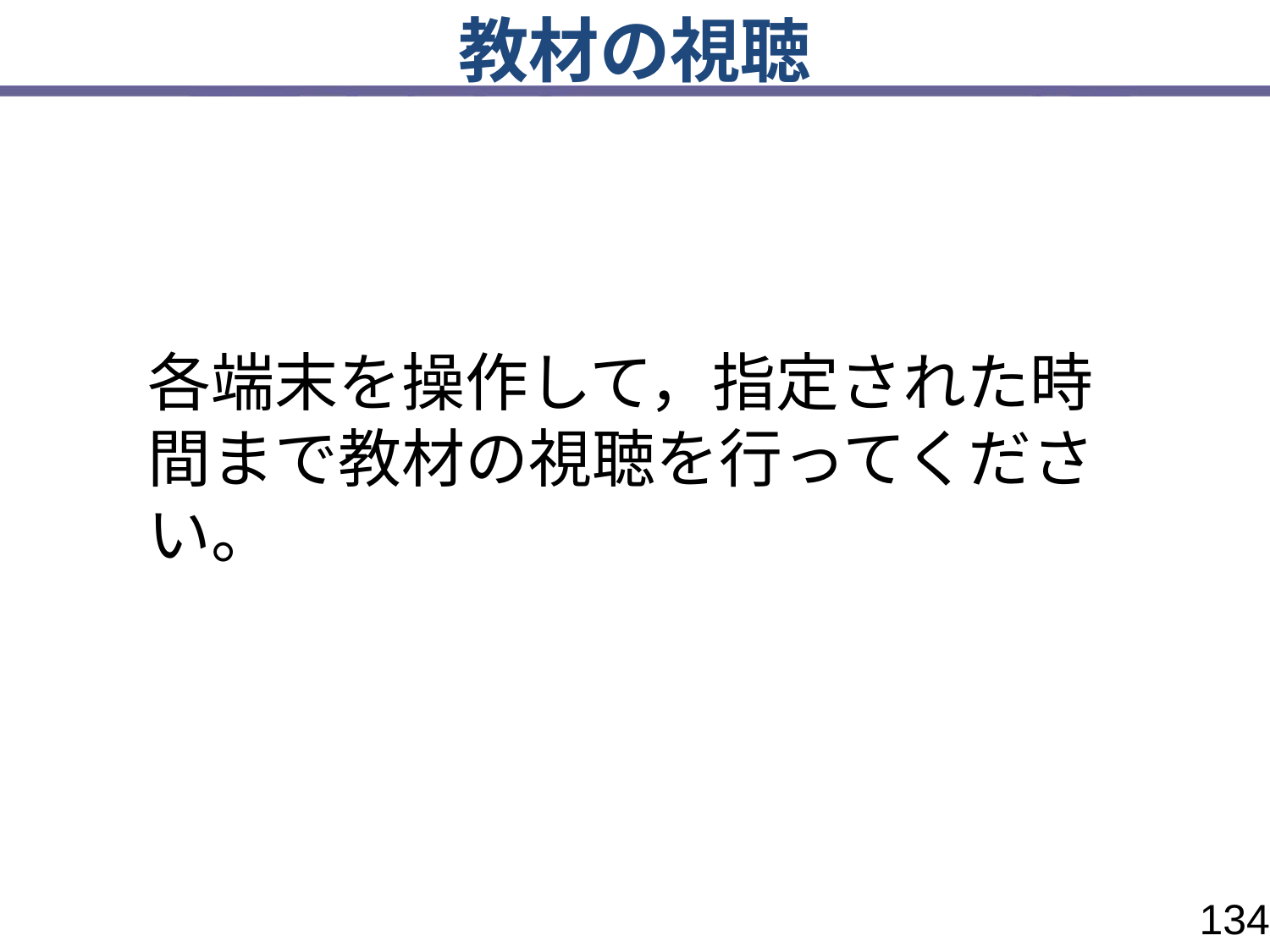

教材の視聴
各端末を操作して，指定された時間まで教材の視聴を行ってください。
134